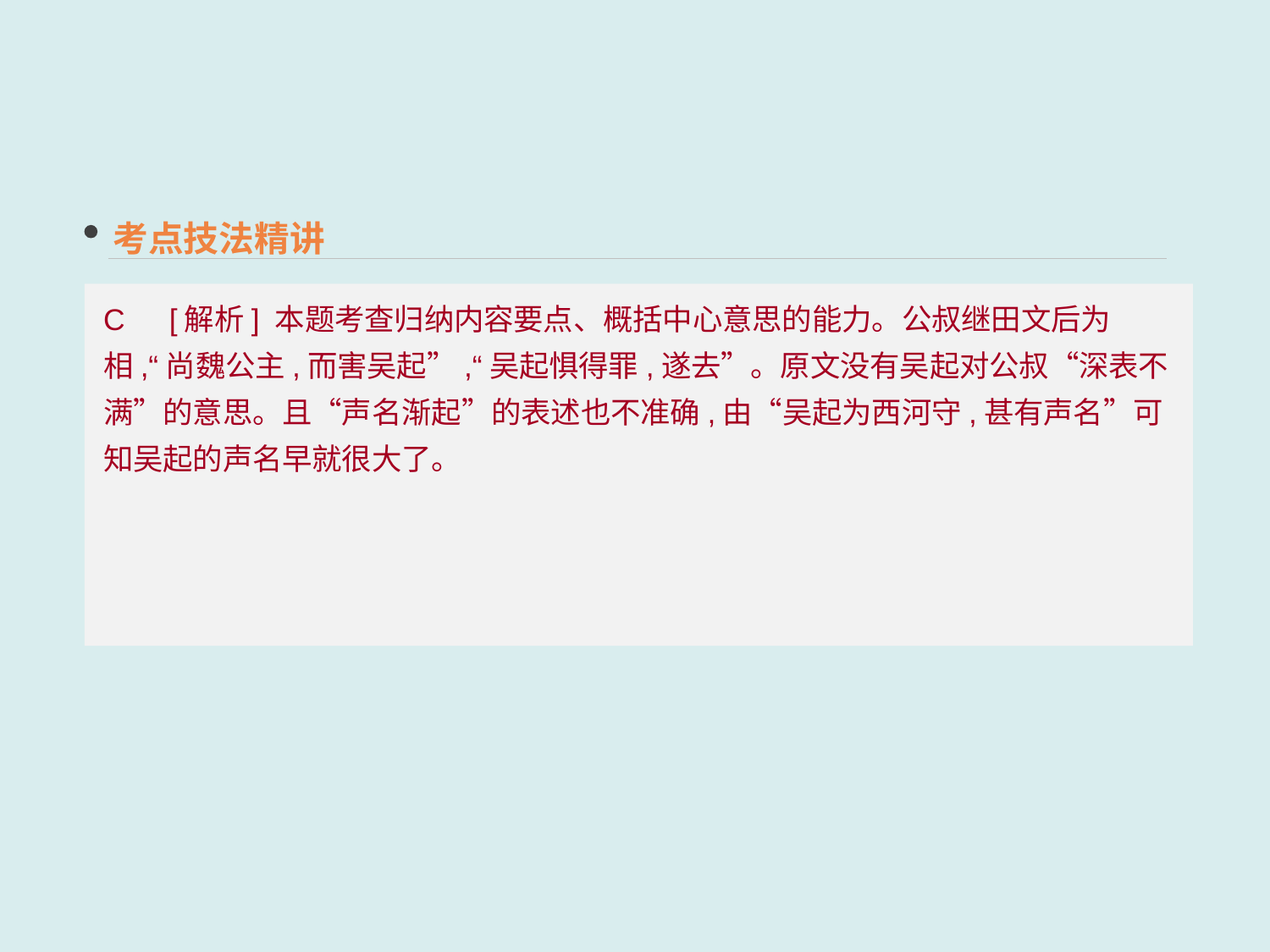

考点技法精讲

C　[解析] 本题考查归纳内容要点、概括中心意思的能力。公叔继田文后为相,“尚魏公主,而害吴起”,“吴起惧得罪,遂去”。原文没有吴起对公叔“深表不满”的意思。且“声名渐起”的表述也不准确,由“吴起为西河守,甚有声名”可知吴起的声名早就很大了。